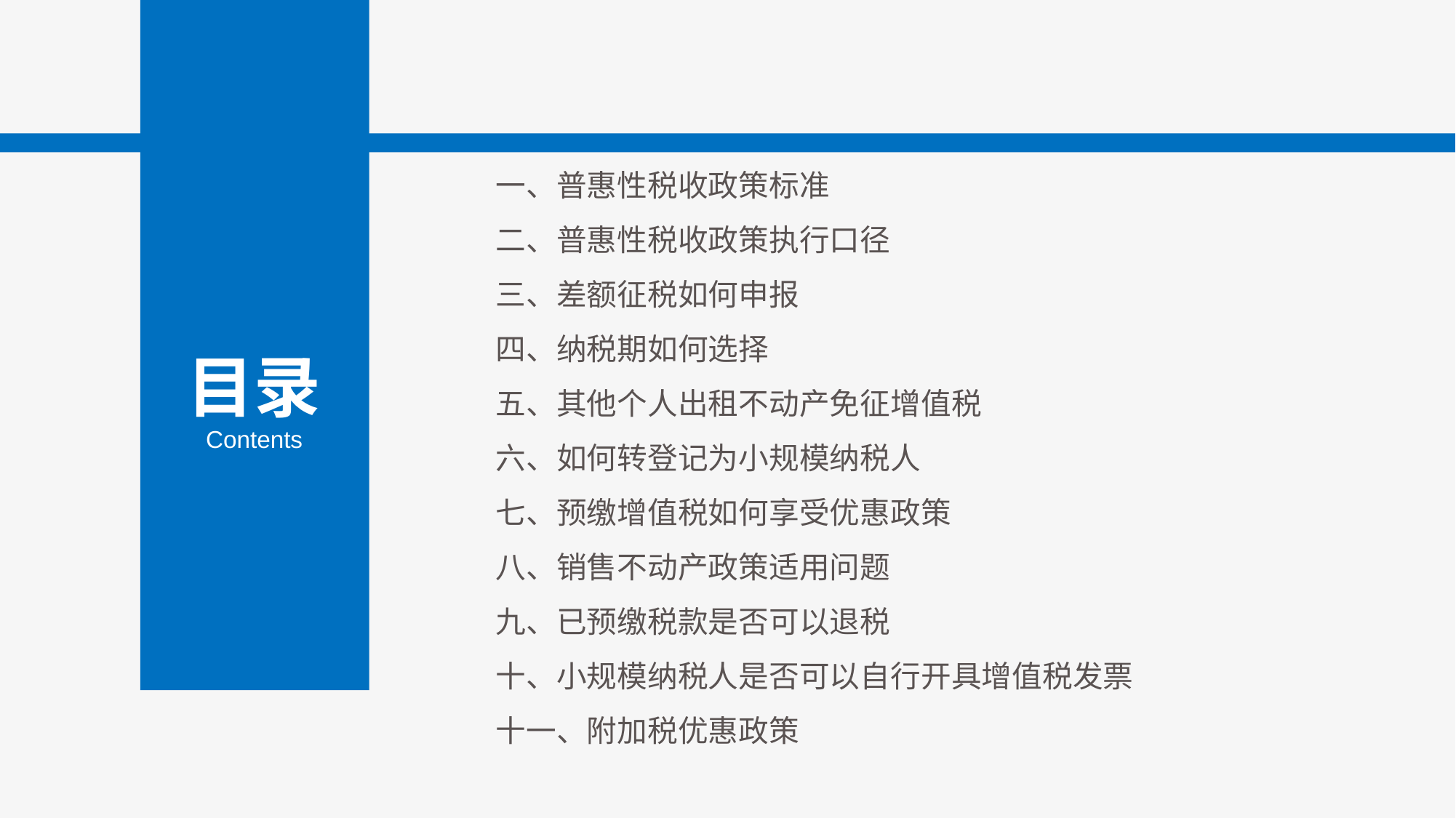

一、普惠性税收政策标准
二、普惠性税收政策执行口径
三、差额征税如何申报
四、纳税期如何选择
五、其他个人出租不动产免征增值税
六、如何转登记为小规模纳税人
七、预缴增值税如何享受优惠政策
八、销售不动产政策适用问题
九、已预缴税款是否可以退税
十、小规模纳税人是否可以自行开具增值税发票
十一、附加税优惠政策
目录
Contents